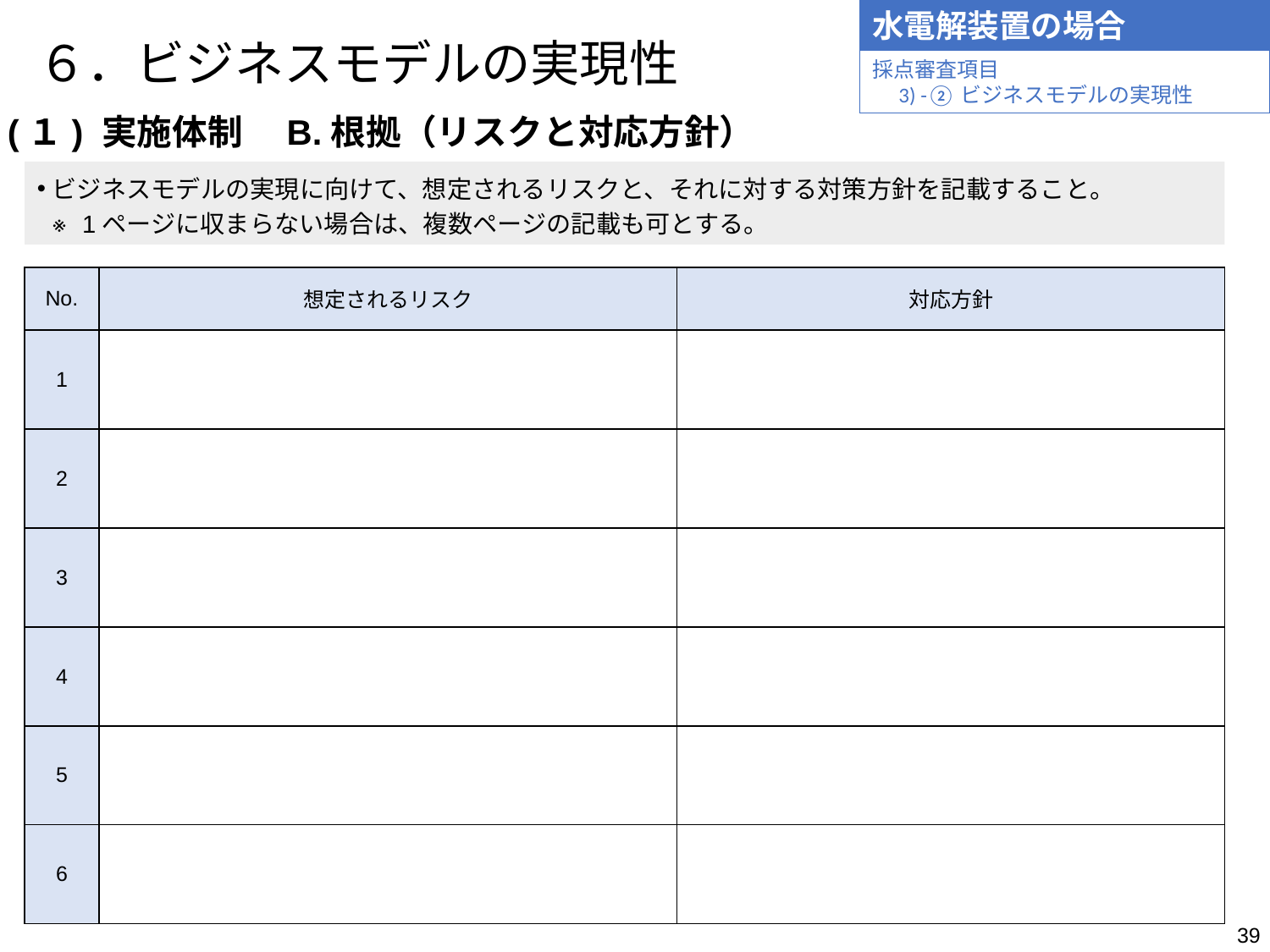

水電解装置の場合
# ６．ビジネスモデルの実現性
採点審査項目
　3) -②ビジネスモデルの実現性
(１) 実施体制　B.根拠（リスクと対応方針）
ビジネスモデルの実現に向けて、想定されるリスクと、それに対する対策方針を記載すること。
1ページに収まらない場合は、複数ページの記載も可とする。
| No. | 想定されるリスク | 対応方針 |
| --- | --- | --- |
| 1 |  |  |
| 2 |  |  |
| 3 |  |  |
| 4 |  |  |
| 5 |  |  |
| 6 |  |  |